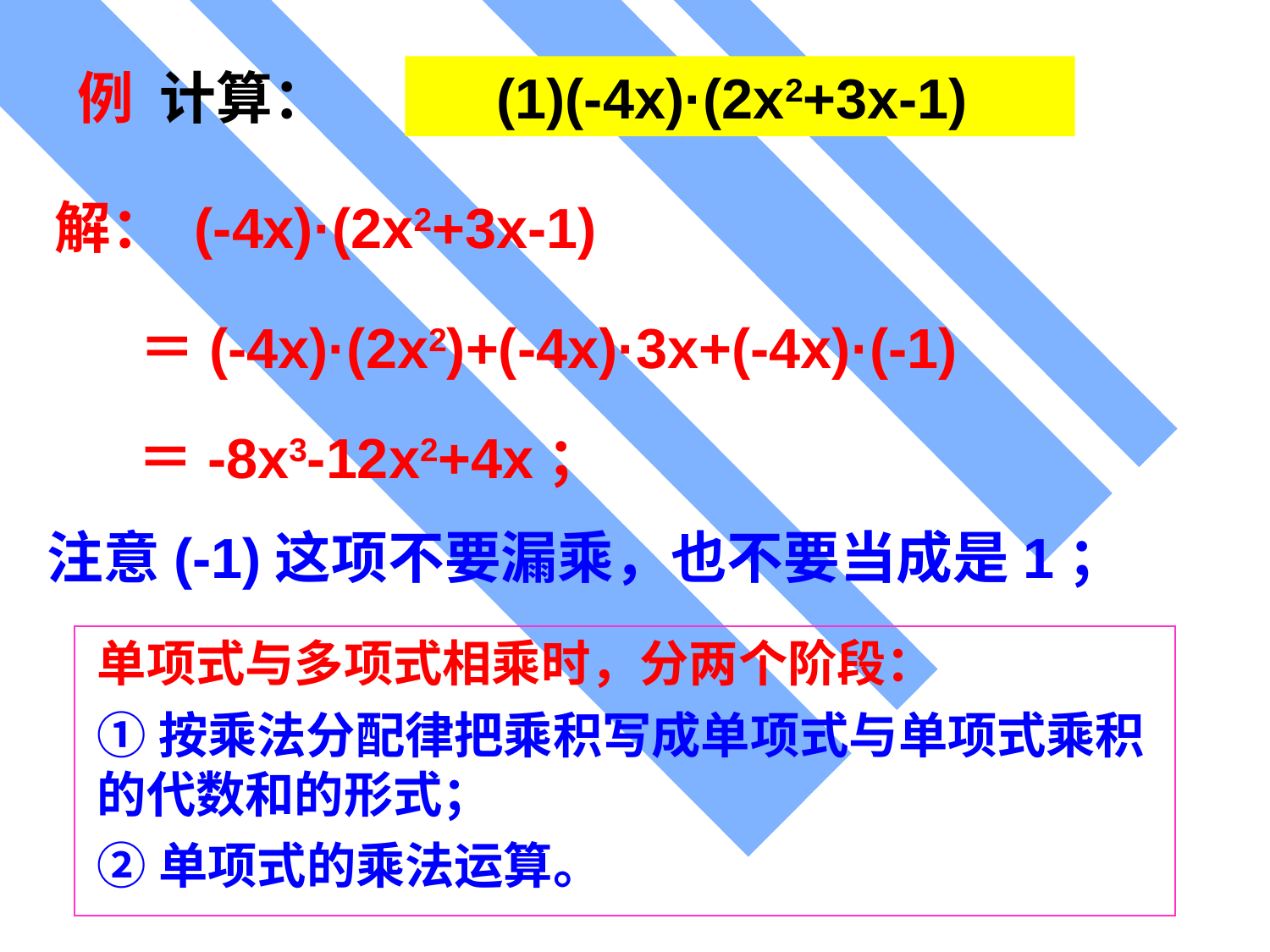

例  计算：
(1)(-4x)·(2x2+3x-1)
解： (-4x)·(2x2+3x-1)
＝(-4x)·(2x2)+(-4x)·3x+(-4x)·(-1)
＝-8x3-12x2+4x；

注意(-1)这项不要漏乘，也不要当成是1；

单项式与多项式相乘时，分两个阶段：
①按乘法分配律把乘积写成单项式与单项式乘积的代数和的形式；
②单项式的乘法运算。